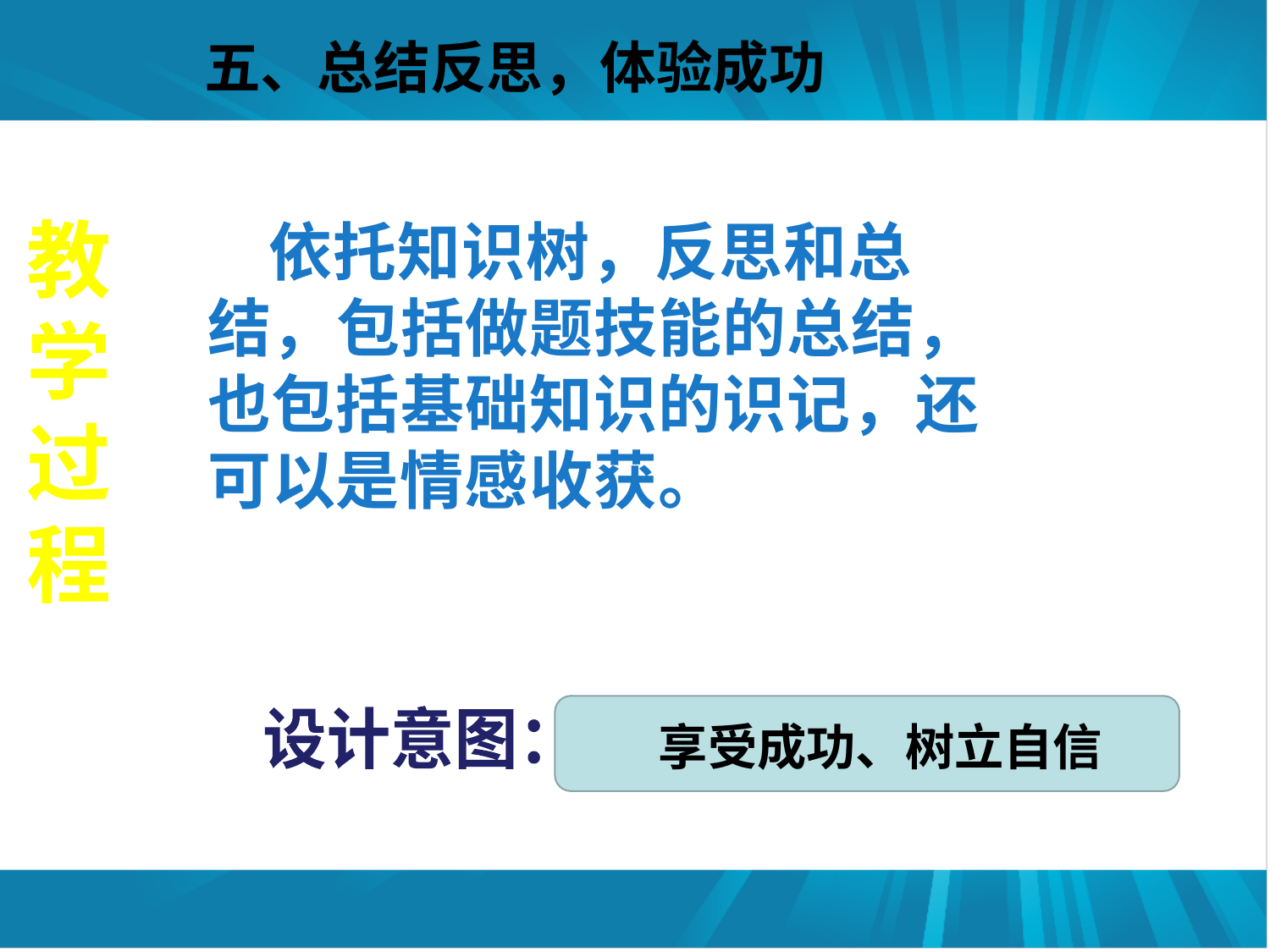

五、总结反思，体验成功
教学过程
   依托知识树，反思和总结，包括做题技能的总结，也包括基础知识的识记，还可以是情感收获。

 享受成功、树立自信
设计意图：